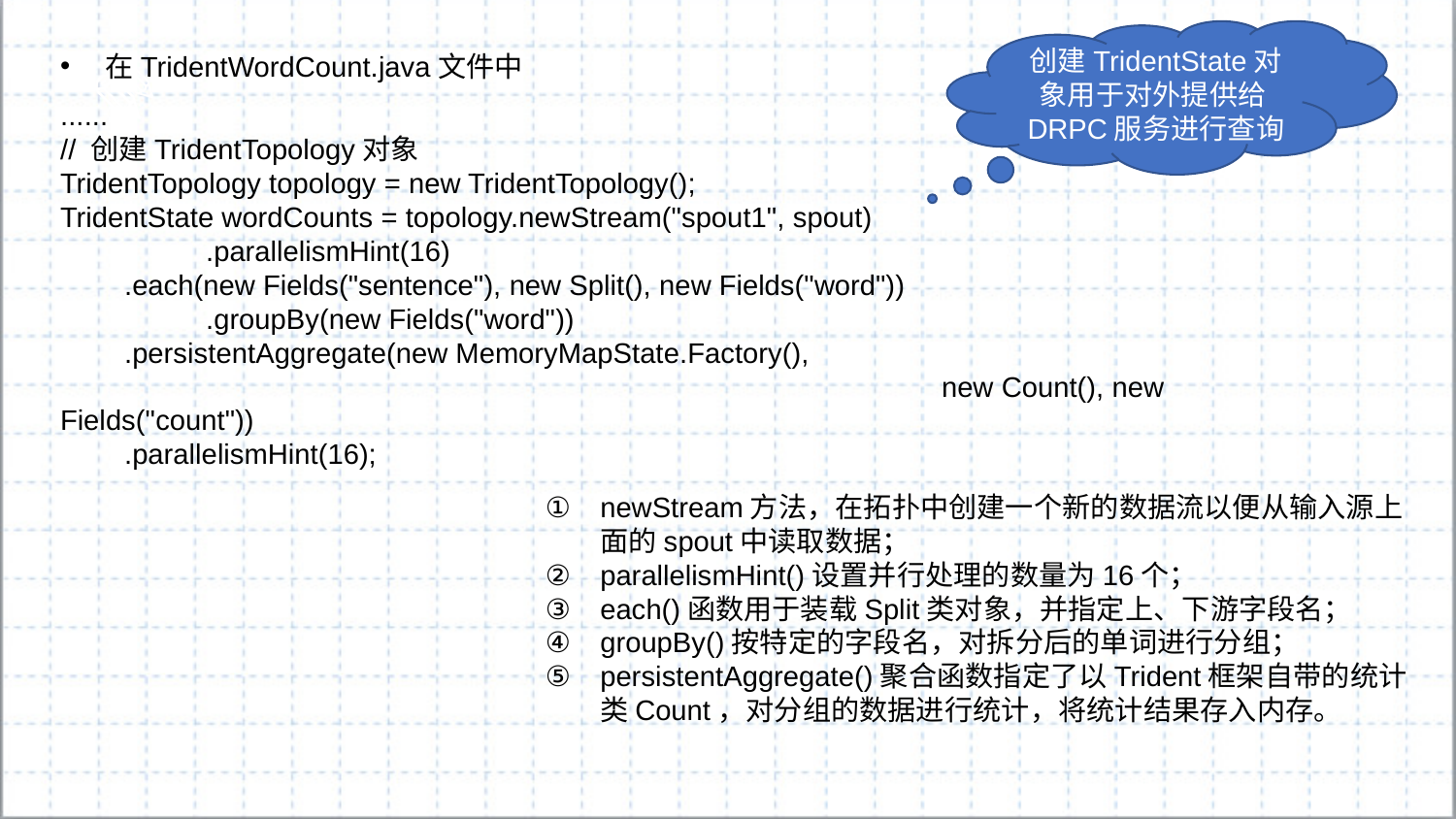

创建TridentState对象用于对外提供给DRPC服务进行查询
在TridentWordCount.java文件中
......
// 创建TridentTopology对象
TridentTopology topology = new TridentTopology();
TridentState wordCounts = topology.newStream("spout1", spout)
	.parallelismHint(16)
        .each(new Fields("sentence"), new Split(), new Fields("word"))
	.groupBy(new Fields("word"))
        .persistentAggregate(new MemoryMapState.Factory(),
						 new Count(), new Fields("count"))
        .parallelismHint(16);
newStream方法，在拓扑中创建一个新的数据流以便从输入源上面的spout中读取数据；
parallelismHint()设置并行处理的数量为16个；
each()函数用于装载Split类对象，并指定上、下游字段名；
groupBy()按特定的字段名，对拆分后的单词进行分组；
persistentAggregate()聚合函数指定了以Trident框架自带的统计类Count，对分组的数据进行统计，将统计结果存入内存。